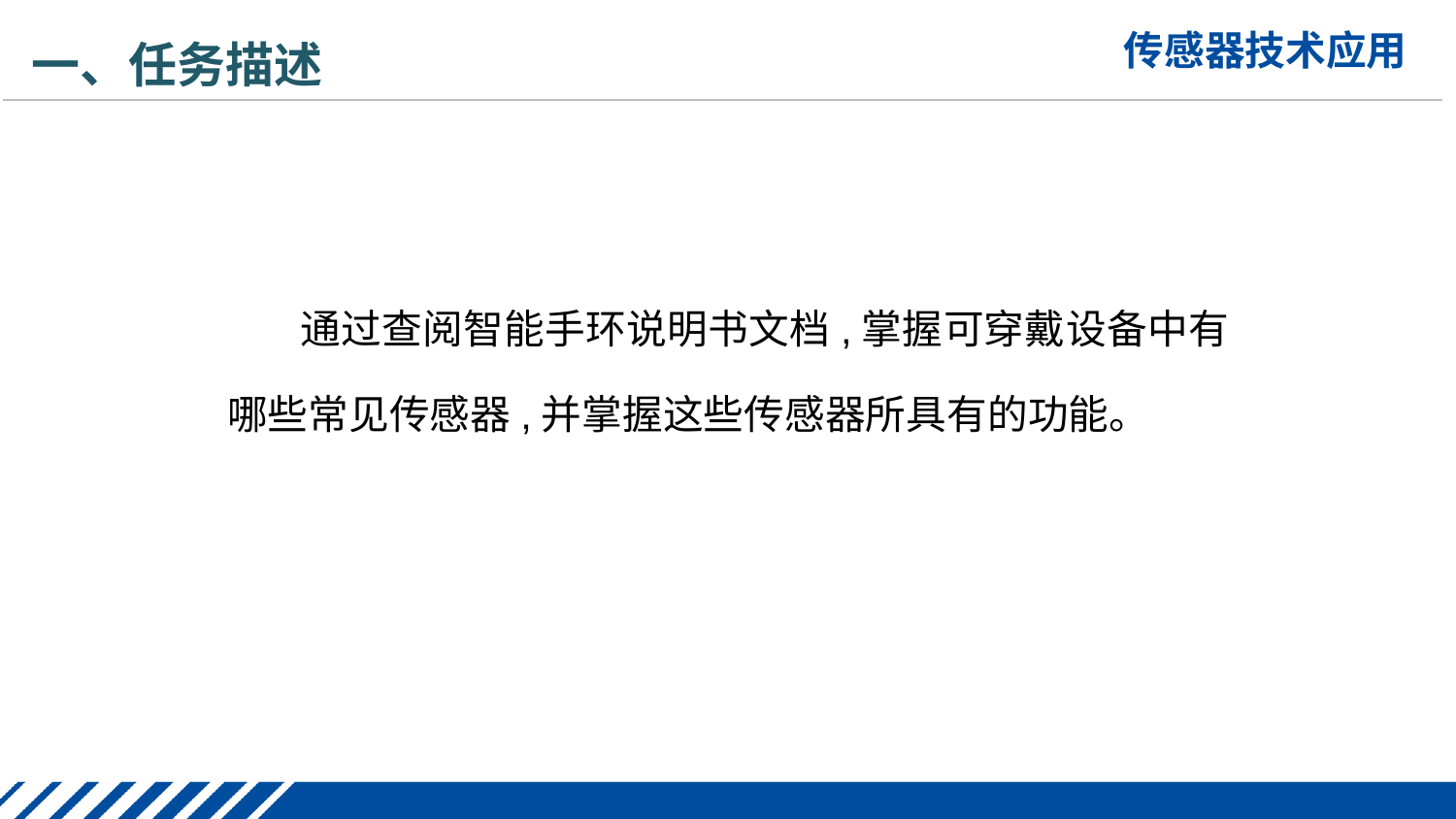

一、任务描述
通过查阅智能手环说明书文档,掌握可穿戴设备中有哪些常见传感器,并掌握这些传感器所具有的功能。